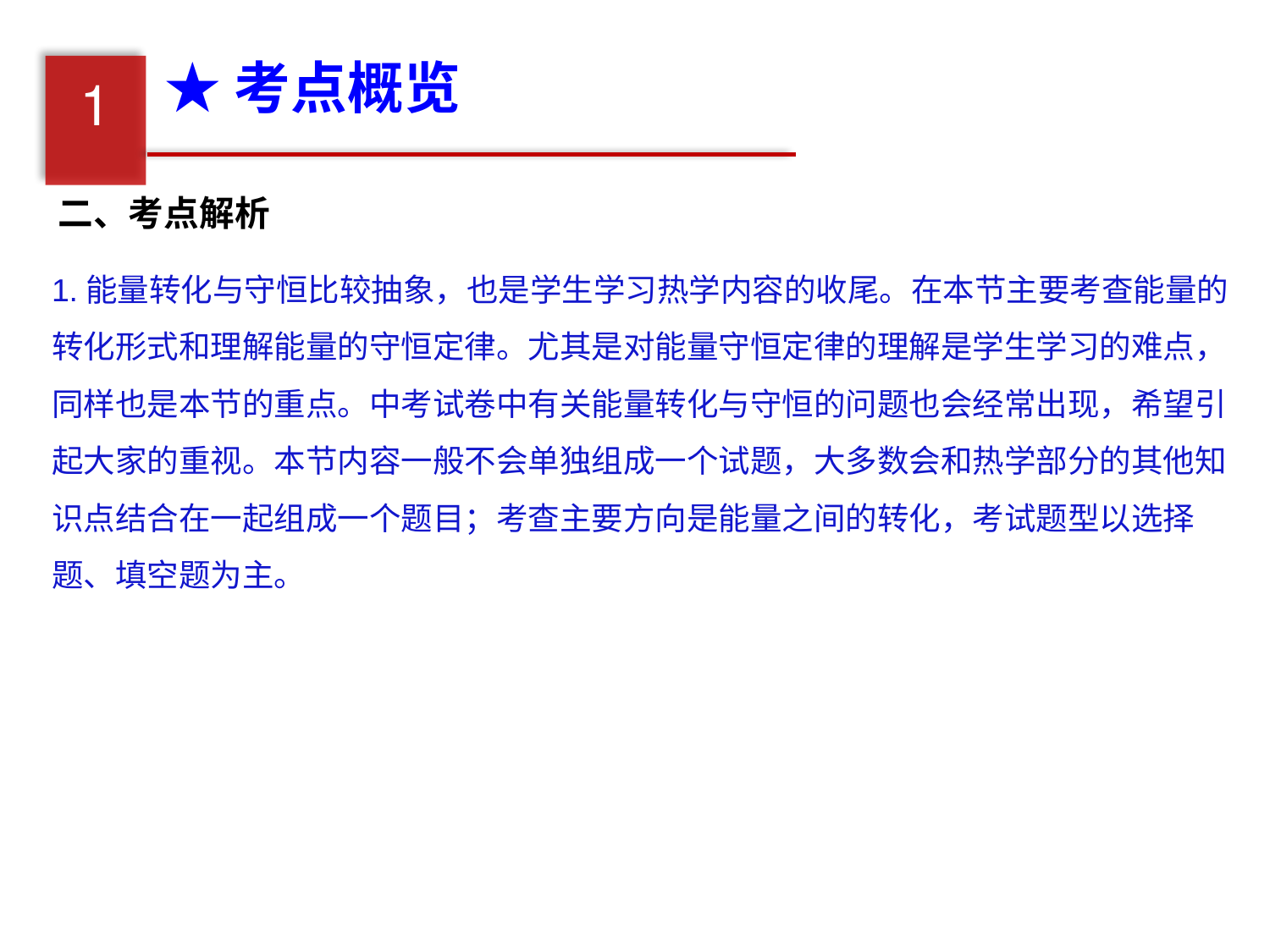

★考点概览

1
二、考点解析
1.能量转化与守恒比较抽象，也是学生学习热学内容的收尾。在本节主要考查能量的转化形式和理解能量的守恒定律。尤其是对能量守恒定律的理解是学生学习的难点，同样也是本节的重点。中考试卷中有关能量转化与守恒的问题也会经常出现，希望引起大家的重视。本节内容一般不会单独组成一个试题，大多数会和热学部分的其他知识点结合在一起组成一个题目；考查主要方向是能量之间的转化，考试题型以选择题、填空题为主。